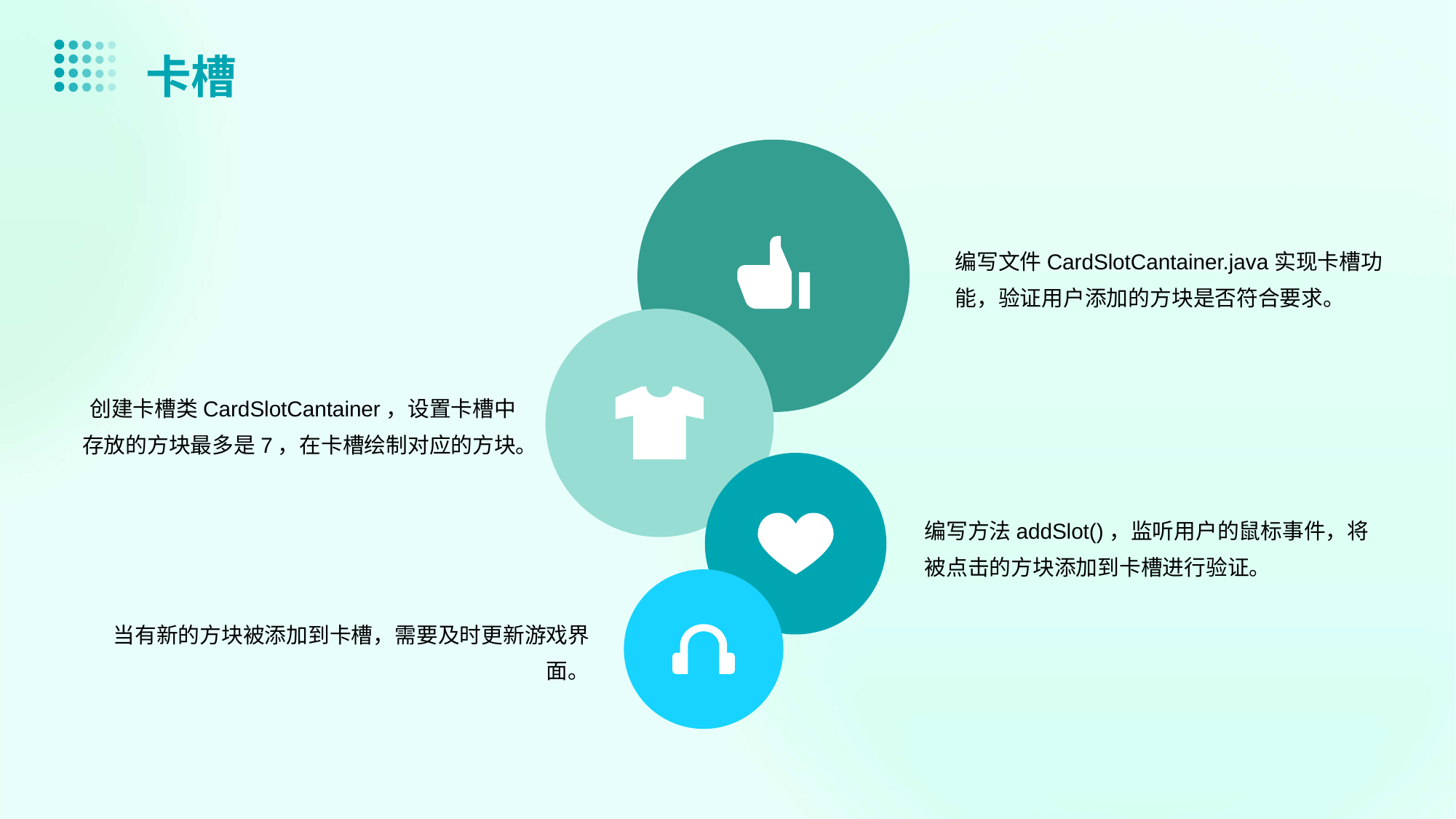

卡槽

编写文件CardSlotCantainer.java实现卡槽功能，验证用户添加的方块是否符合要求。

创建卡槽类CardSlotCantainer，设置卡槽中存放的方块最多是7，在卡槽绘制对应的方块。

编写方法addSlot()，监听用户的鼠标事件，将被点击的方块添加到卡槽进行验证。

当有新的方块被添加到卡槽，需要及时更新游戏界面。